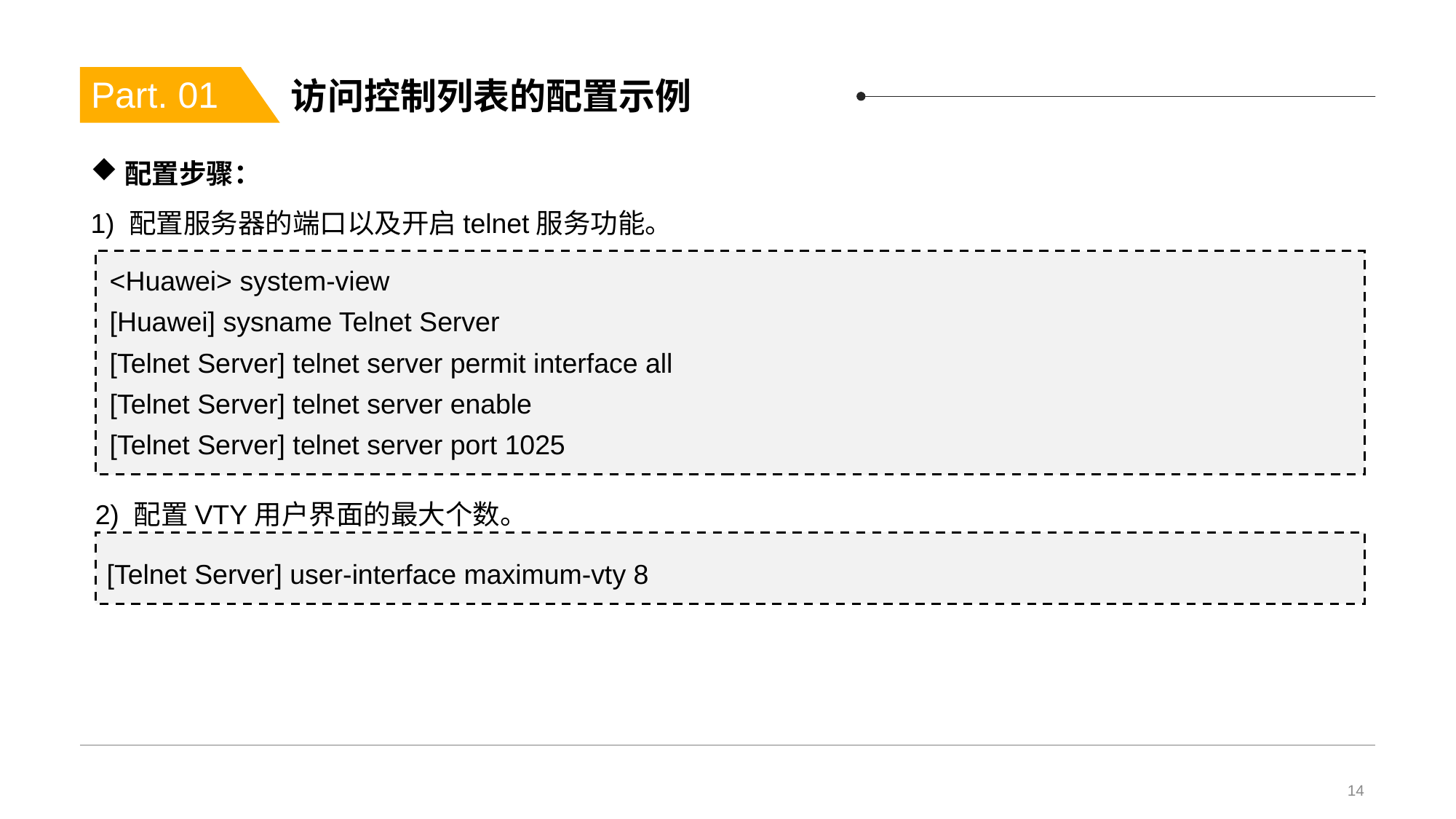

# 访问控制列表的配置示例
Part. 01
配置步骤：
1) 配置服务器的端口以及开启telnet服务功能。
<Huawei> system-view
[Huawei] sysname Telnet Server
[Telnet Server] telnet server permit interface all
[Telnet Server] telnet server enable
[Telnet Server] telnet server port 1025

2) 配置VTY用户界面的最大个数。

[Telnet Server] user-interface maximum-vty 8
14